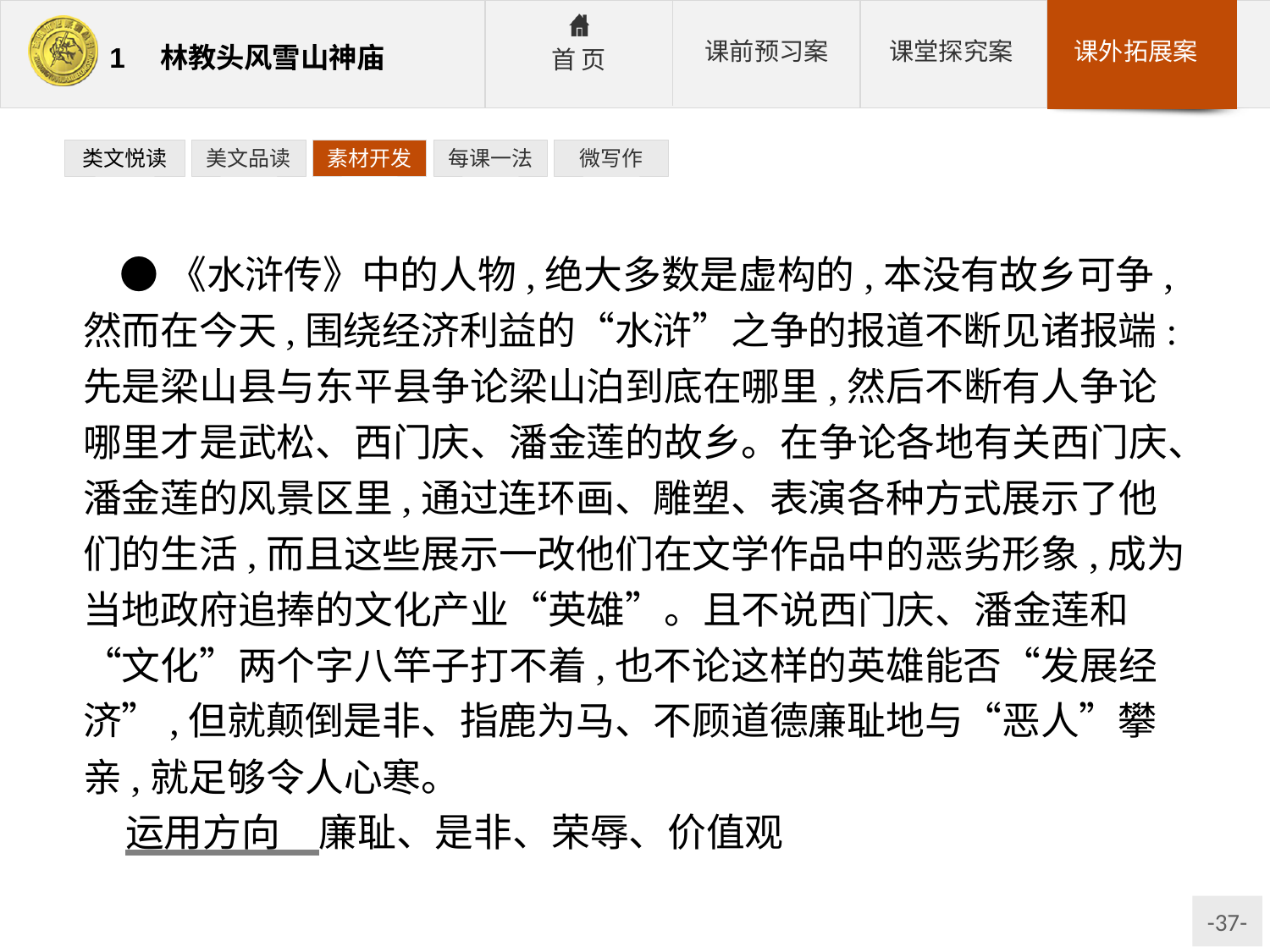

类文悦读
美文品读
素材开发
每课一法
微写作
●《水浒传》中的人物,绝大多数是虚构的,本没有故乡可争,然而在今天,围绕经济利益的“水浒”之争的报道不断见诸报端:先是梁山县与东平县争论梁山泊到底在哪里,然后不断有人争论哪里才是武松、西门庆、潘金莲的故乡。在争论各地有关西门庆、潘金莲的风景区里,通过连环画、雕塑、表演各种方式展示了他们的生活,而且这些展示一改他们在文学作品中的恶劣形象,成为当地政府追捧的文化产业“英雄”。且不说西门庆、潘金莲和“文化”两个字八竿子打不着,也不论这样的英雄能否“发展经济”,但就颠倒是非、指鹿为马、不顾道德廉耻地与“恶人”攀亲,就足够令人心寒。
运用方向　廉耻、是非、荣辱、价值观